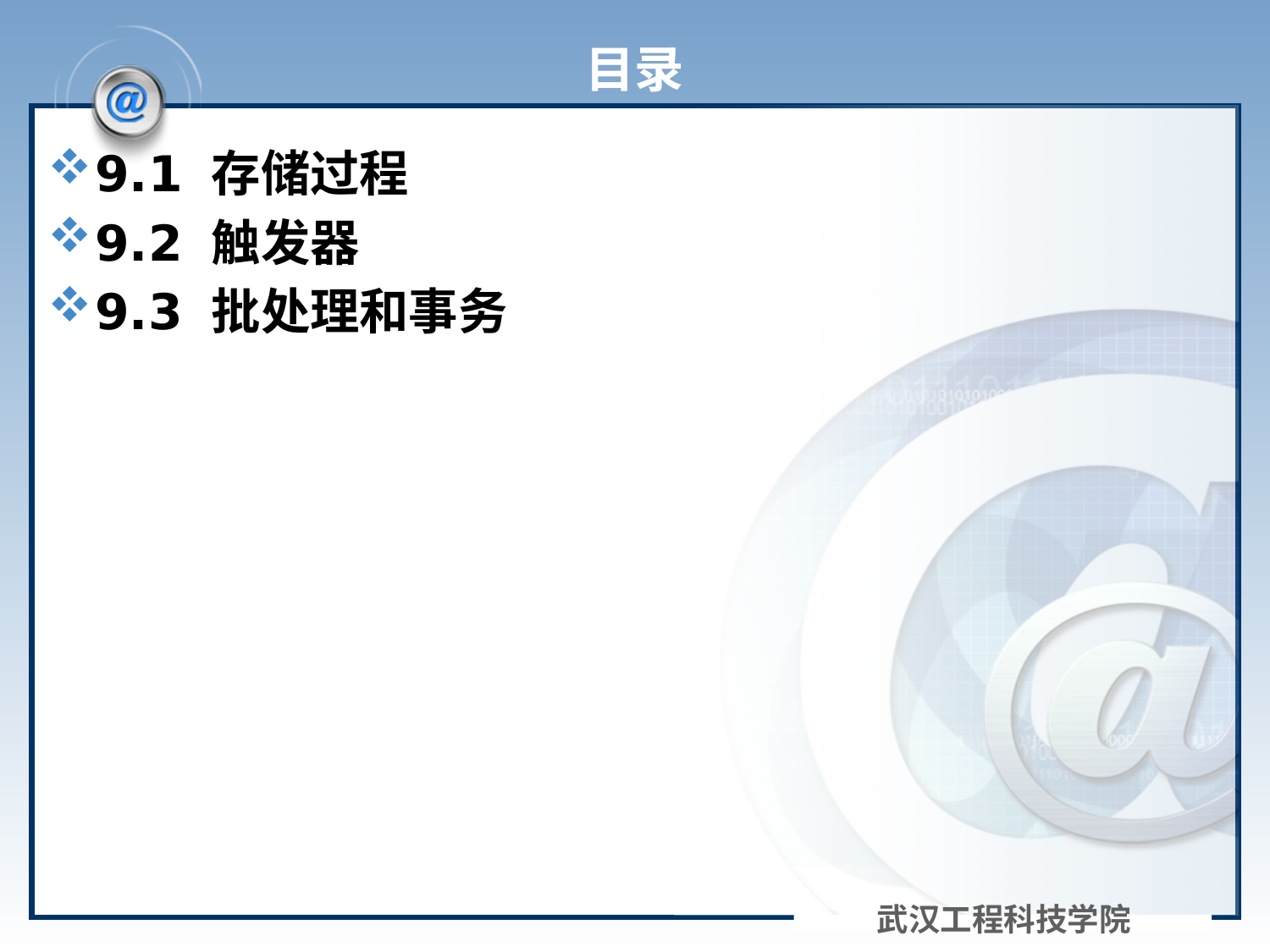

# 目录
9.1 存储过程
9.2 触发器
9.3 批处理和事务

武汉工程科技学院